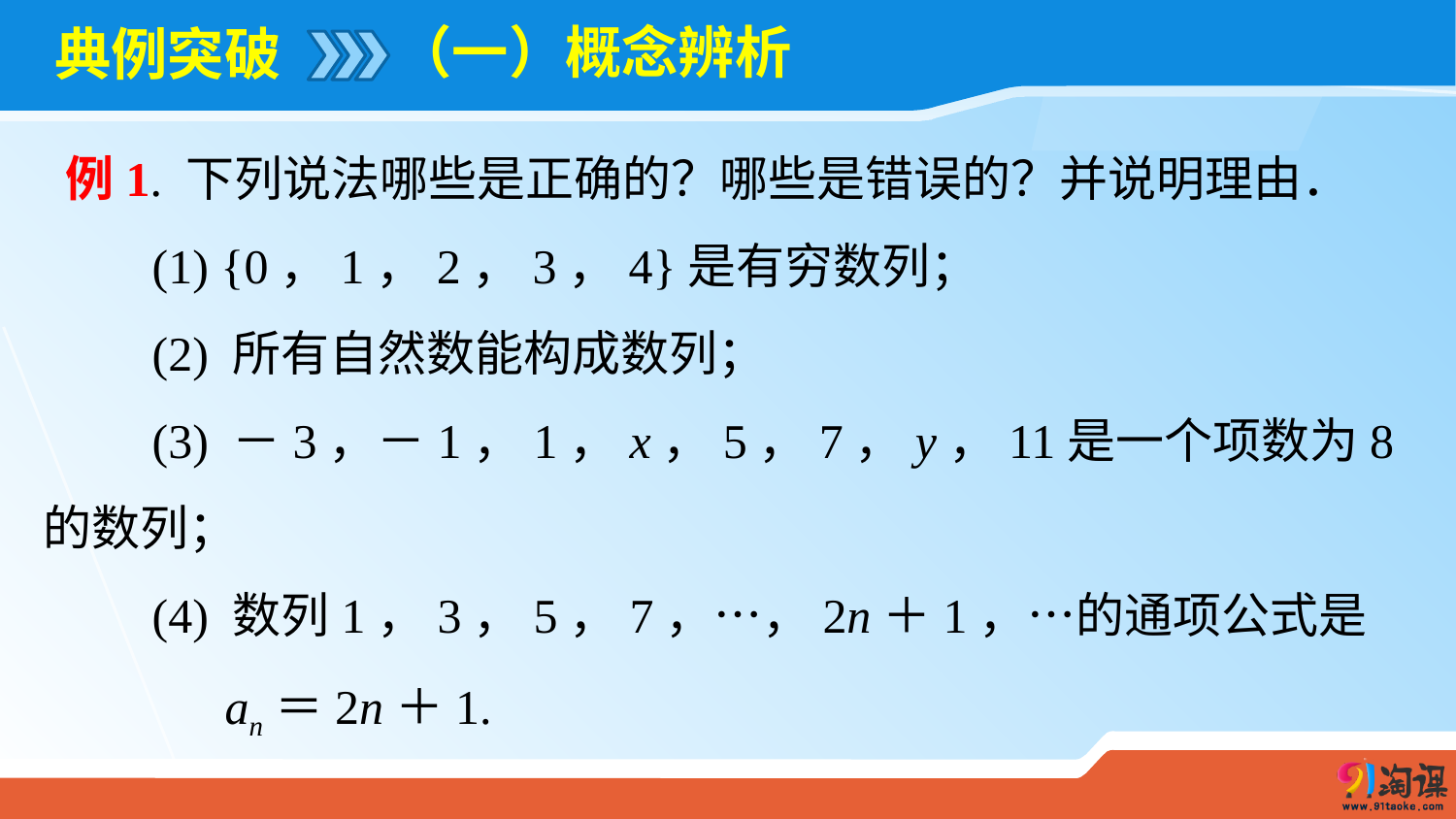

（一）概念辨析
# 典例突破
 例1. 下列说法哪些是正确的？哪些是错误的？并说明理由．
         (1) {0，1，2，3，4}是有穷数列；
         (2) 所有自然数能构成数列；
         (3) －3，－1，1，x，5，7，y，11是一个项数为8的数列；
         (4) 数列1，3，5，7，…，2n＋1，…的通项公式是
               an＝2n＋1.